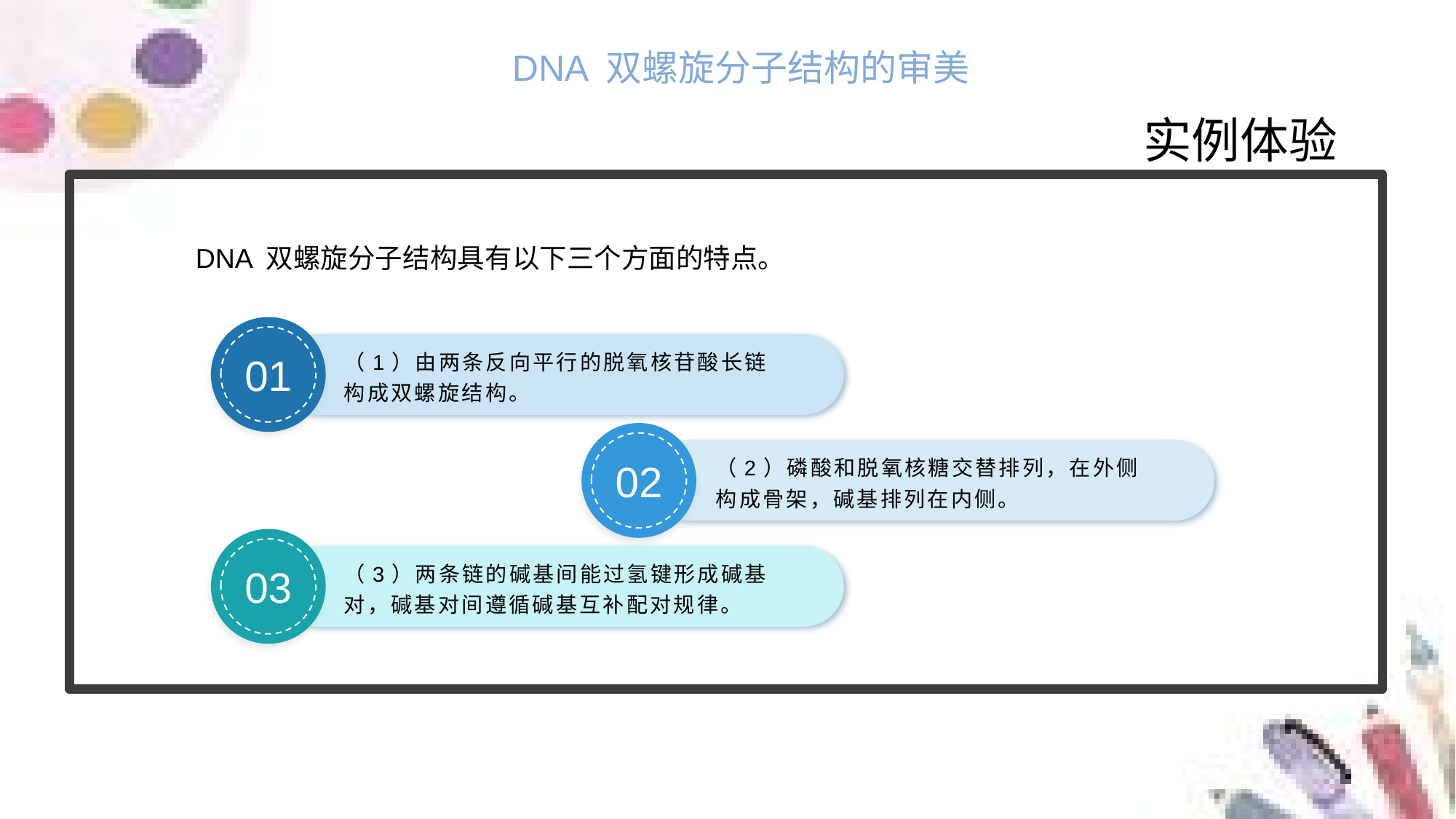

DNA 双螺旋分子结构的审美
实例体验

DNA 双螺旋分子结构具有以下三个方面的特点。

01

（1）由两条反向平行的脱氧核苷酸长链构成双螺旋结构。

02

（2）磷酸和脱氧核糖交替排列，在外侧构成骨架，碱基排列在内侧。

03

（3）两条链的碱基间能过氢键形成碱基对，碱基对间遵循碱基互补配对规律。